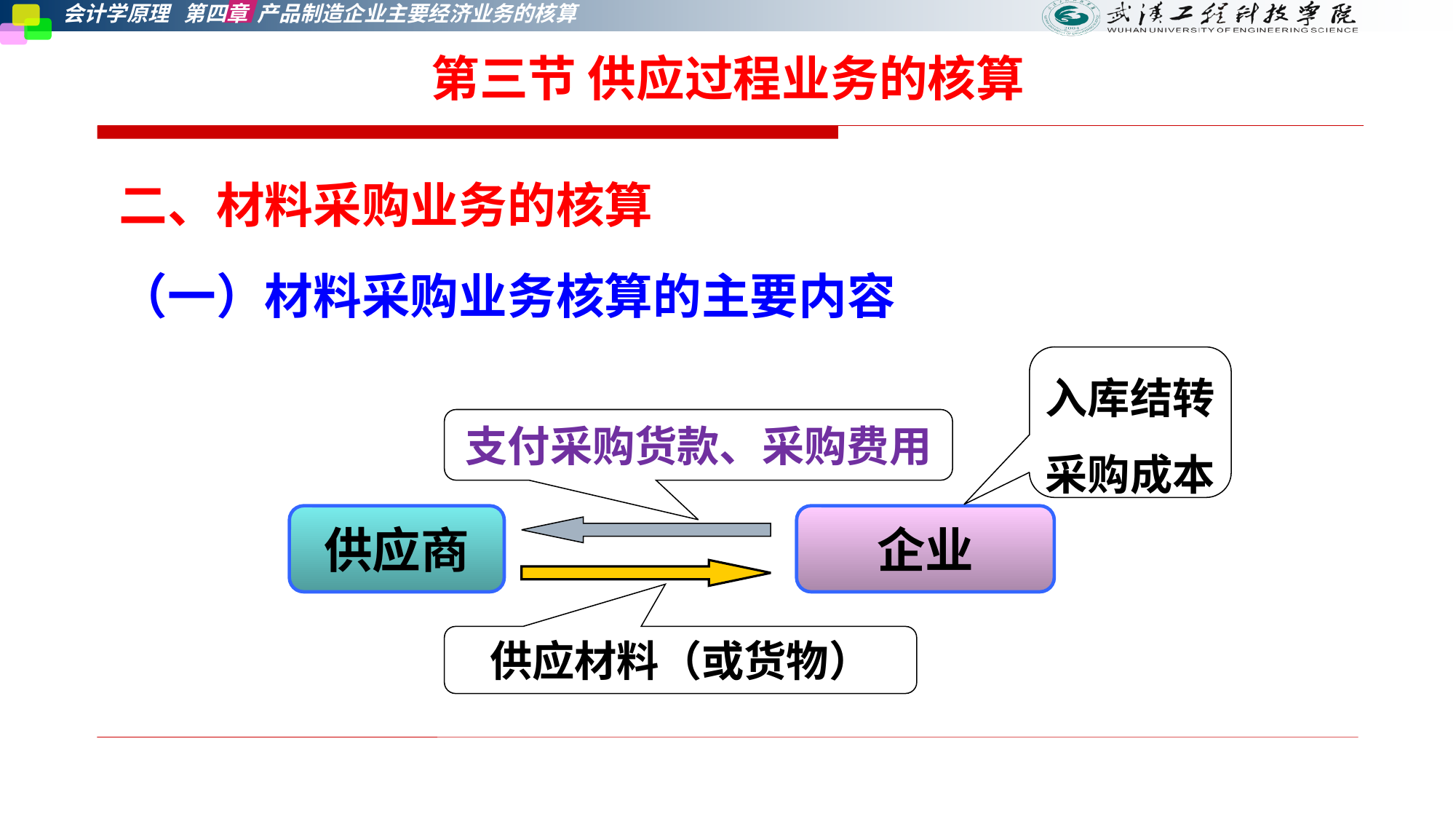

第三节 供应过程业务的核算
二、材料采购业务的核算
（一）材料采购业务核算的主要内容
入库结转采购成本
支付采购货款、采购费用
供应商
企业

供应材料（或货物）